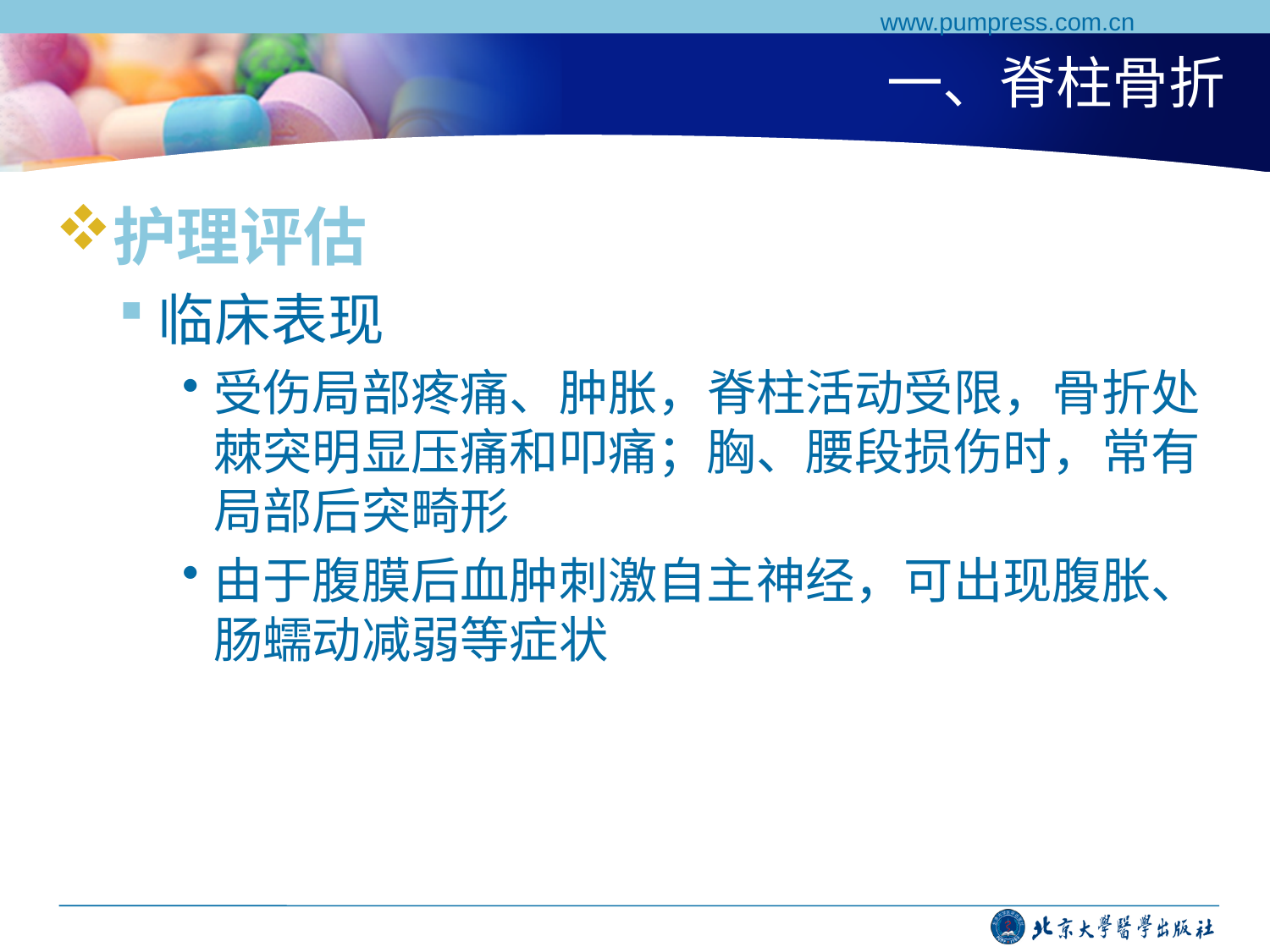

www.pumpress.com.cn
# 一、脊柱骨折
护理评估
临床表现
受伤局部疼痛、肿胀，脊柱活动受限，骨折处棘突明显压痛和叩痛；胸、腰段损伤时，常有局部后突畸形
由于腹膜后血肿刺激自主神经，可出现腹胀、肠蠕动减弱等症状